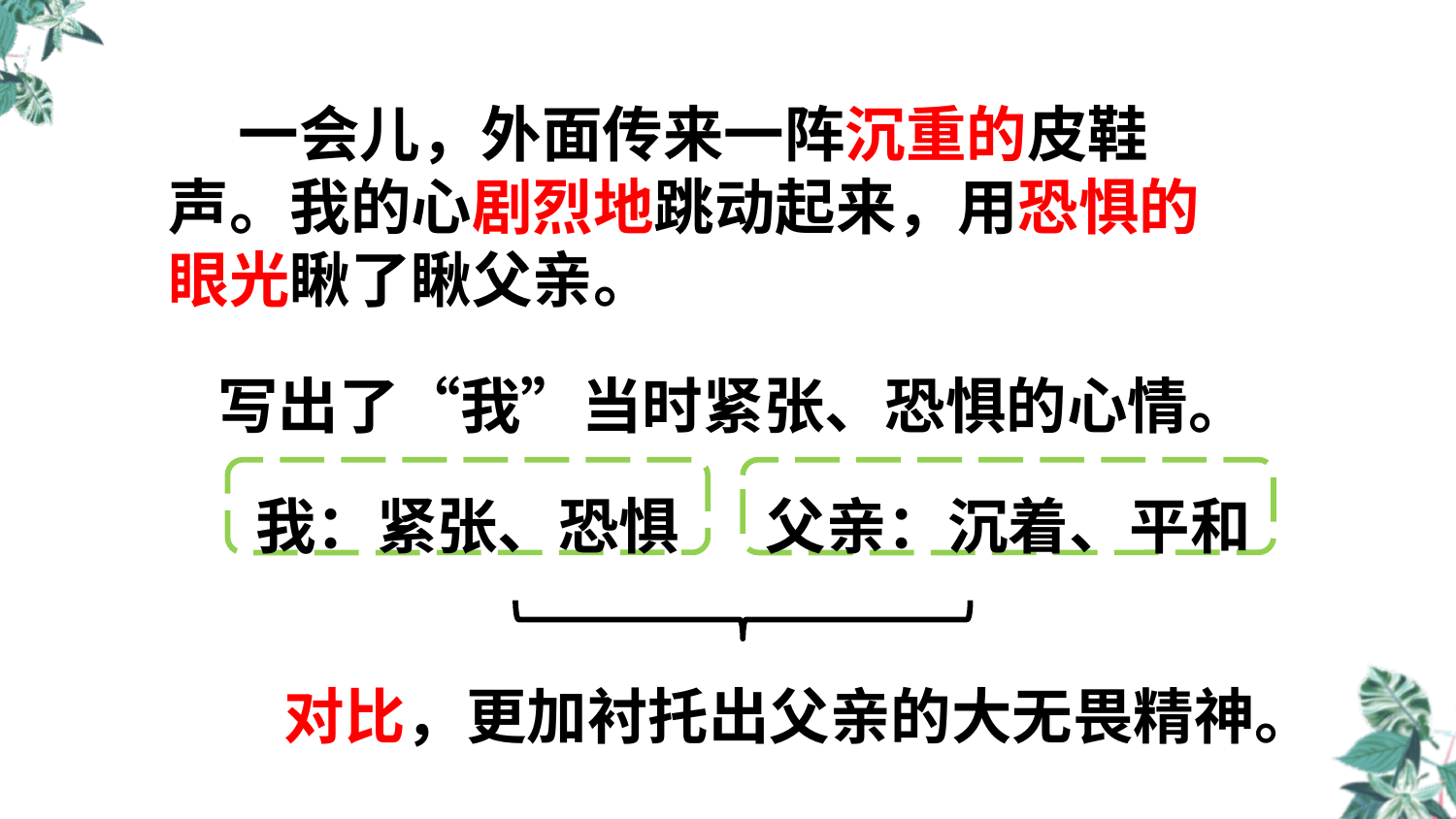

一会儿，外面传来一阵沉重的皮鞋声。我的心剧烈地跳动起来，用恐惧的眼光瞅了瞅父亲。
写出了“我”当时紧张、恐惧的心情。

我：紧张、恐惧
父亲：沉着、平和
对比，更加衬托出父亲的大无畏精神。